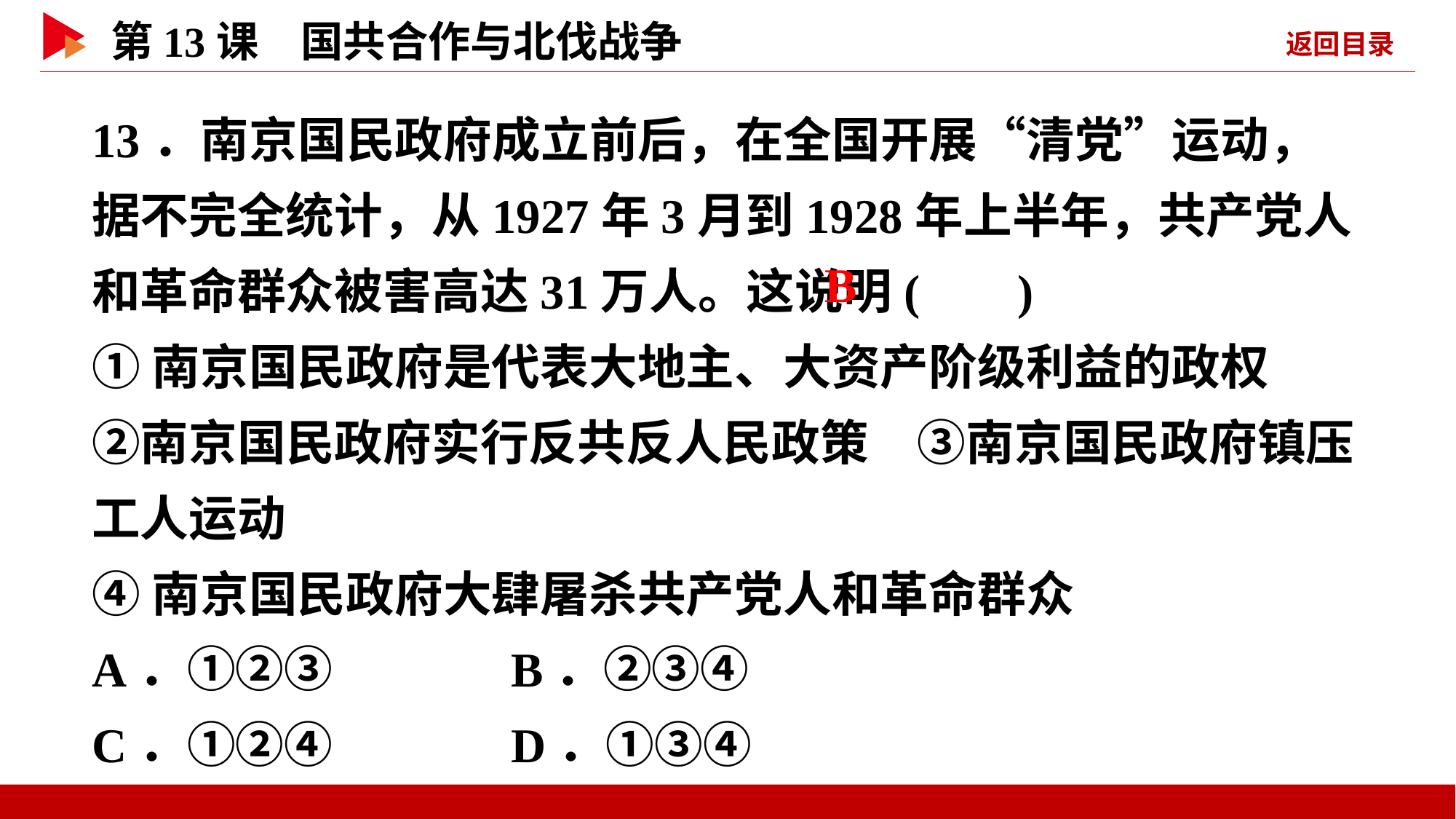

13．南京国民政府成立前后，在全国开展“清党”运动，据不完全统计，从1927年3月到1928年上半年，共产党人和革命群众被害高达31万人。这说明(        )
①南京国民政府是代表大地主、大资产阶级利益的政权　②南京国民政府实行反共反人民政策　③南京国民政府镇压工人运动
④南京国民政府大肆屠杀共产党人和革命群众
A．①②③               B．②③④
C．①②④               D．①③④
   B